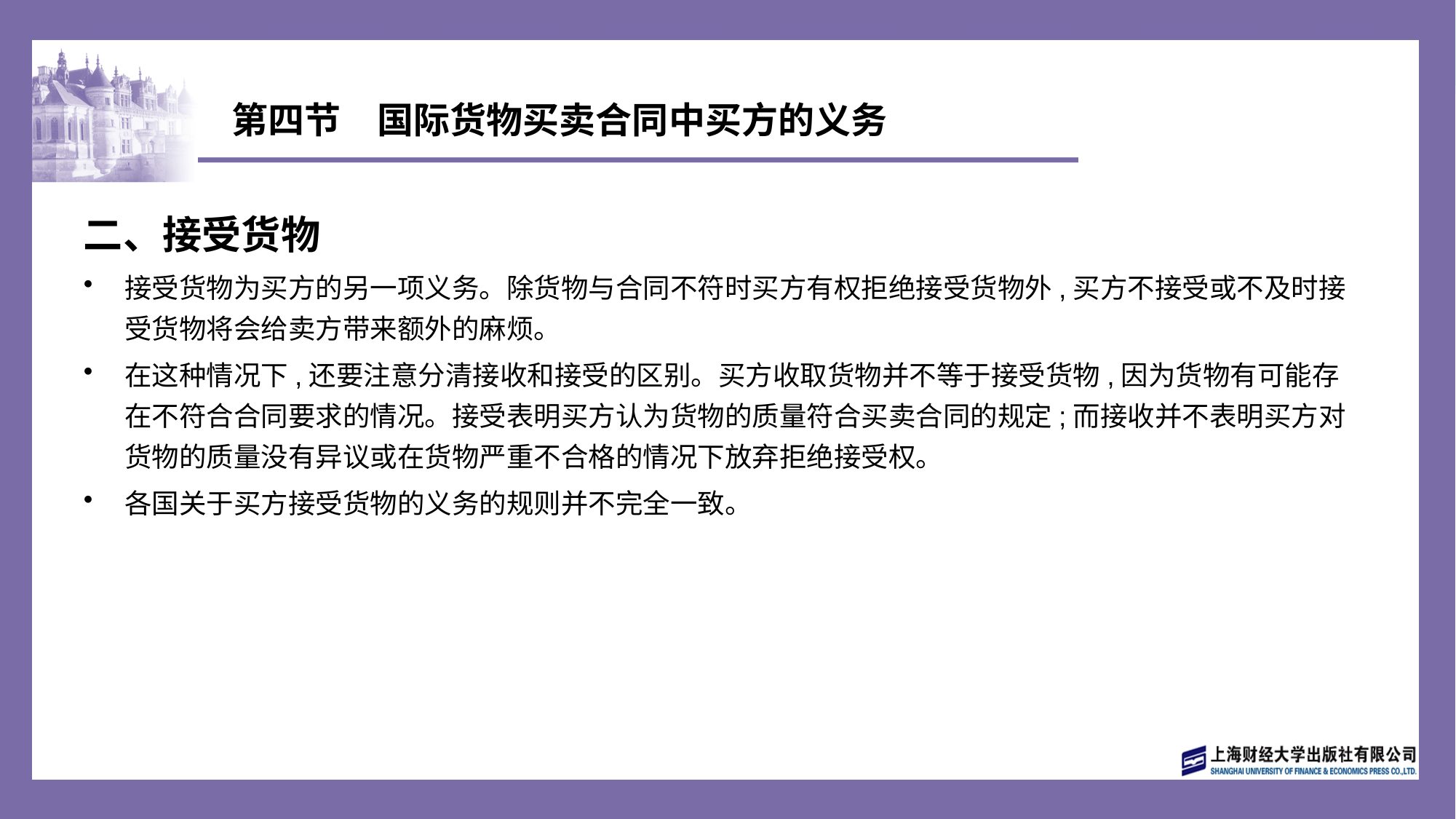

# 第四节　国际货物买卖合同中买方的义务
二、接受货物
接受货物为买方的另一项义务。除货物与合同不符时买方有权拒绝接受货物外,买方不接受或不及时接受货物将会给卖方带来额外的麻烦。
在这种情况下,还要注意分清接收和接受的区别。买方收取货物并不等于接受货物,因为货物有可能存在不符合合同要求的情况。接受表明买方认为货物的质量符合买卖合同的规定;而接收并不表明买方对货物的质量没有异议或在货物严重不合格的情况下放弃拒绝接受权。
各国关于买方接受货物的义务的规则并不完全一致。